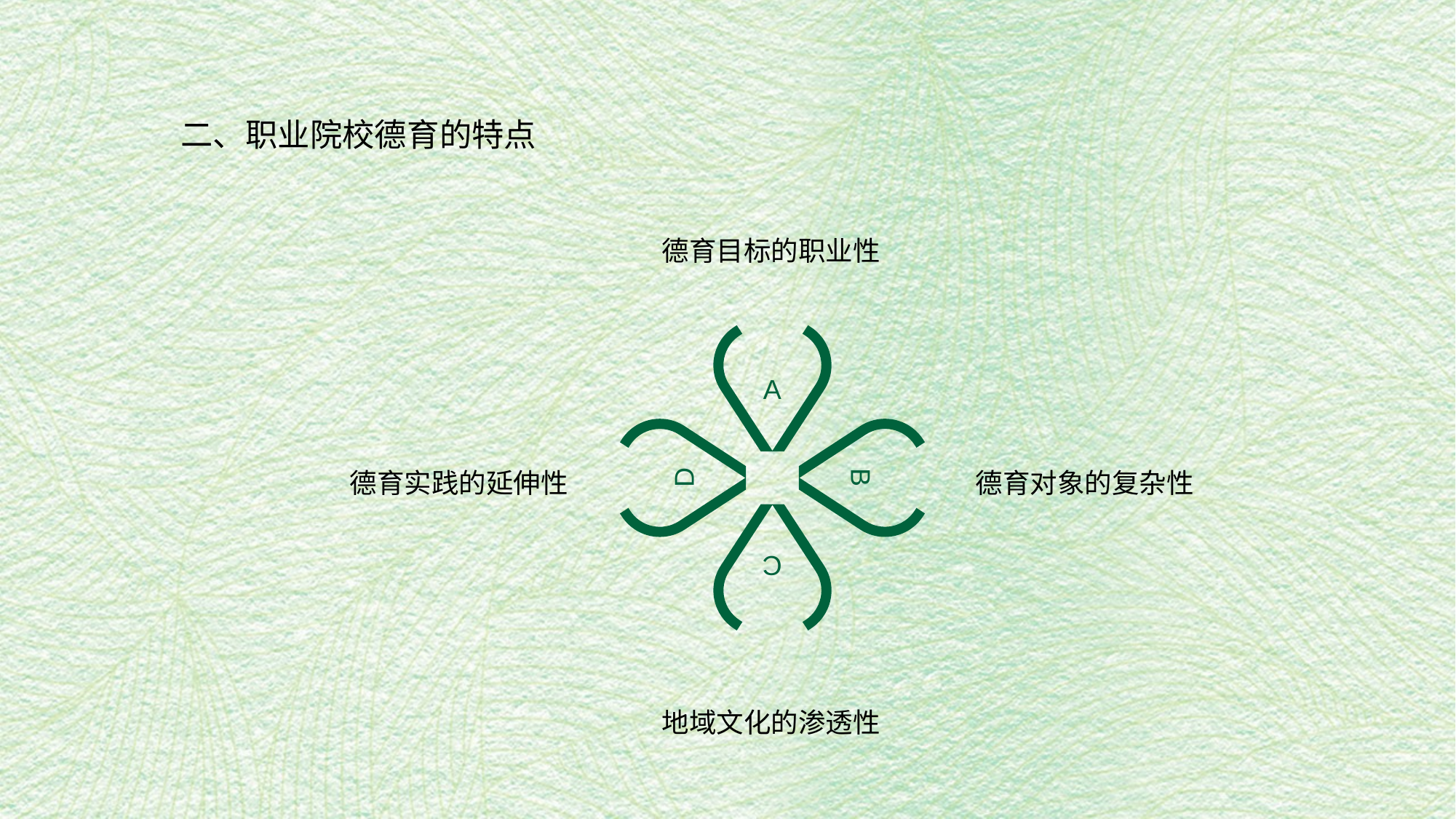

二、职业院校德育的特点
德育目标的职业性
A
D
B
德育实践的延伸性
德育对象的复杂性
C
地域文化的渗透性